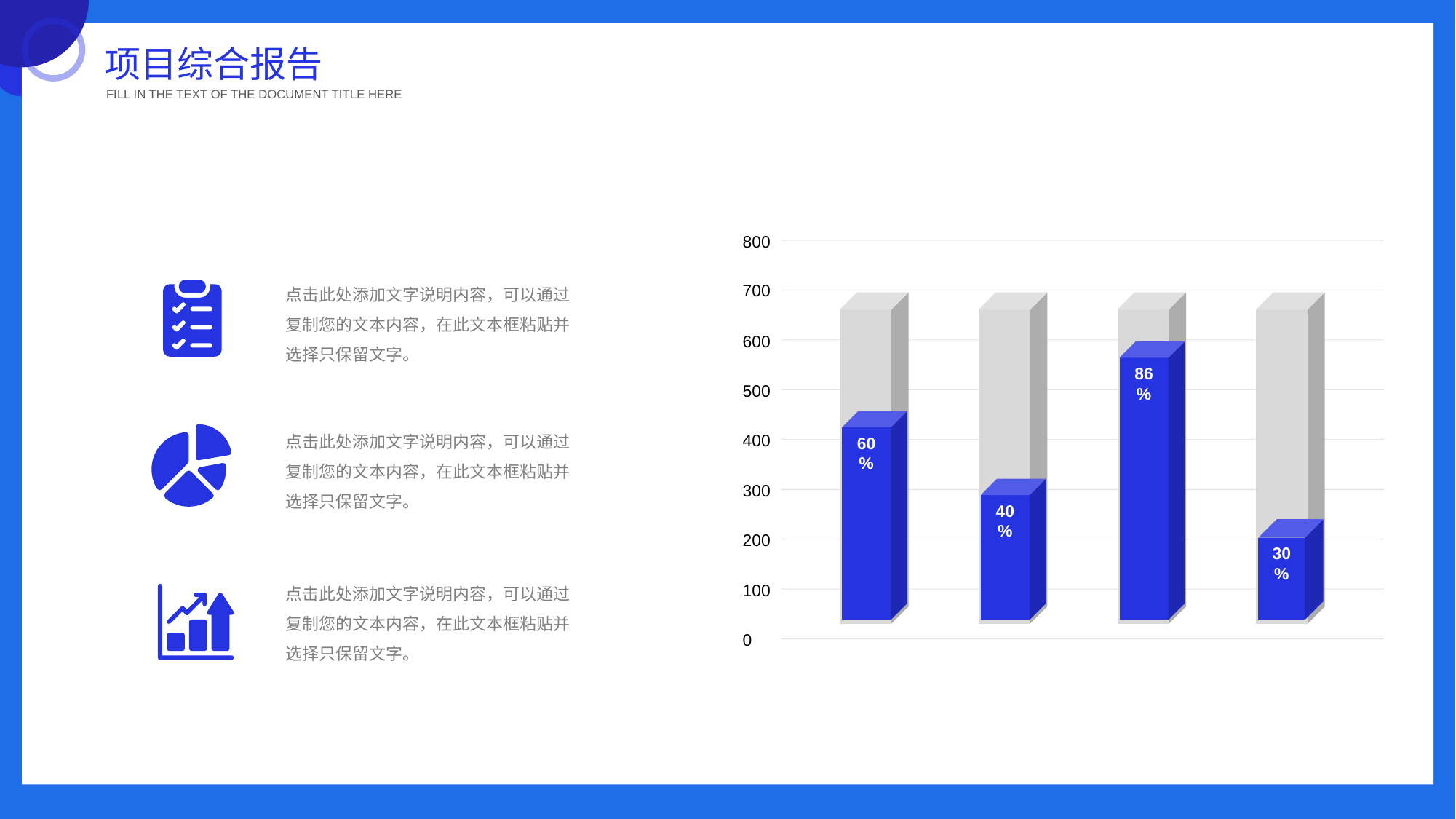

项目综合报告
FILL IN THE TEXT OF THE DOCUMENT TITLE HERE
800
700
600
500
400
300
200
100
0
点击此处添加文字说明内容，可以通过复制您的文本内容，在此文本框粘贴并选择只保留文字。

86%
60%
点击此处添加文字说明内容，可以通过复制您的文本内容，在此文本框粘贴并选择只保留文字。

40%
30%
点击此处添加文字说明内容，可以通过复制您的文本内容，在此文本框粘贴并选择只保留文字。